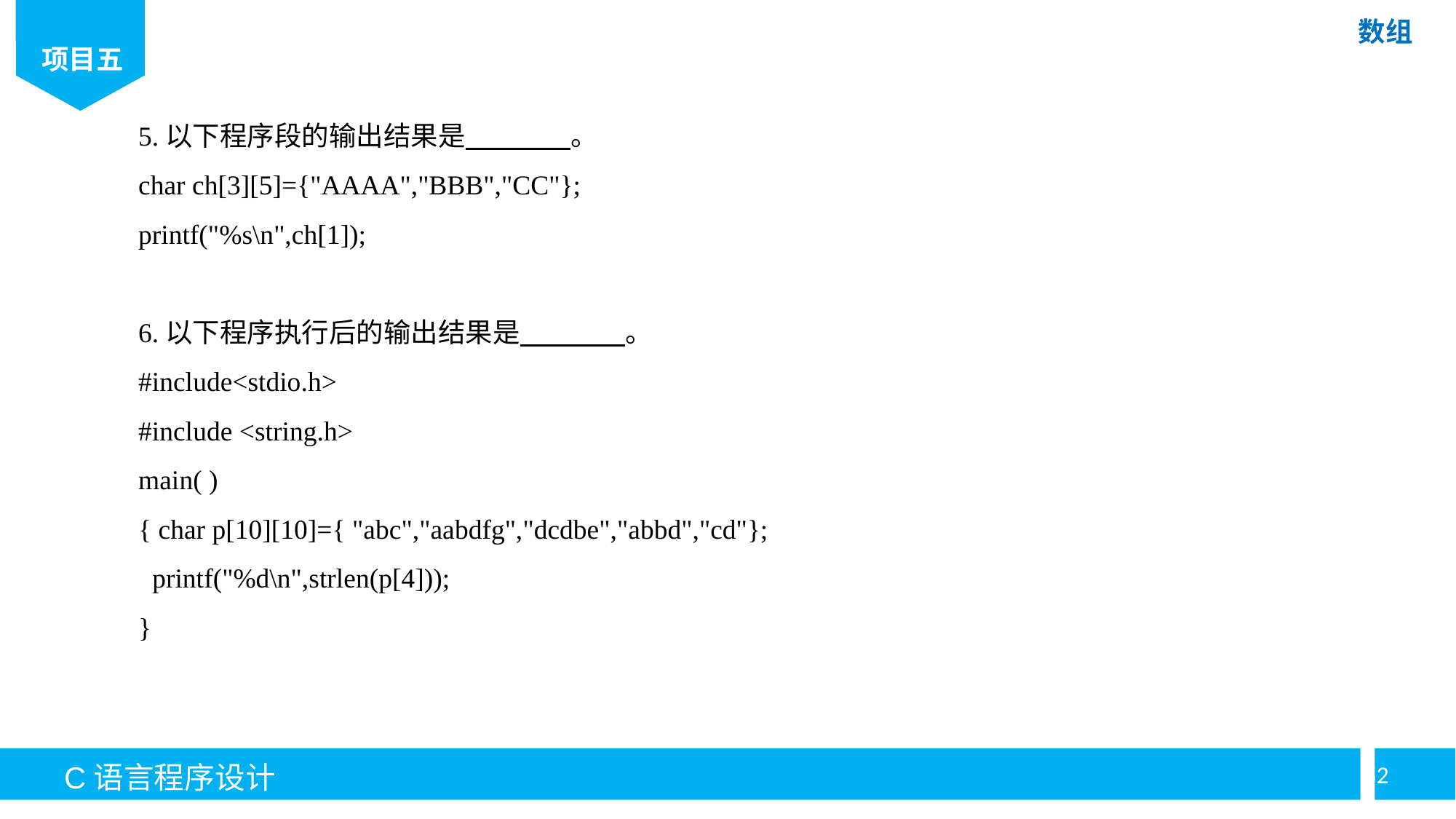

5.以下程序段的输出结果是                 。
char ch[3][5]={"AAAA","BBB","CC"};
printf("%s\n",ch[1]);

6.以下程序执行后的输出结果是                 。
#include<stdio.h>
#include <string.h>
main( )
{ char p[10][10]={ "abc","aabdfg","dcdbe","abbd","cd"};
  printf("%d\n",strlen(p[4]));
}